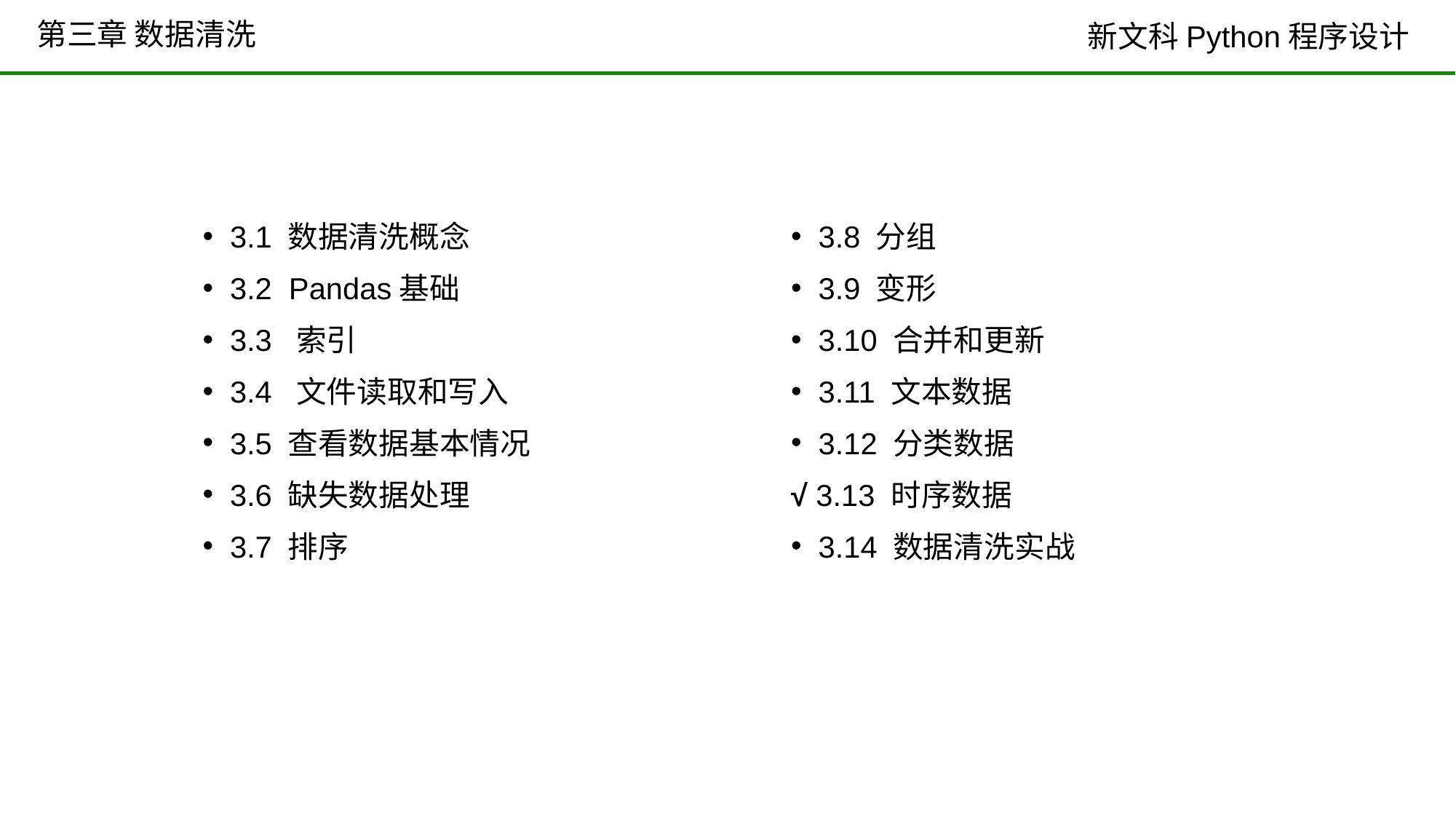

# 第三章 数据清洗
3.1 数据清洗概念
3.2  Pandas基础
3.3  索引
3.4  文件读取和写入
3.5 查看数据基本情况
3.6 缺失数据处理
3.7 排序
3.8 分组
3.9 变形
3.10 合并和更新
3.11 文本数据
3.12 分类数据
√ 3.13 时序数据
3.14 数据清洗实战